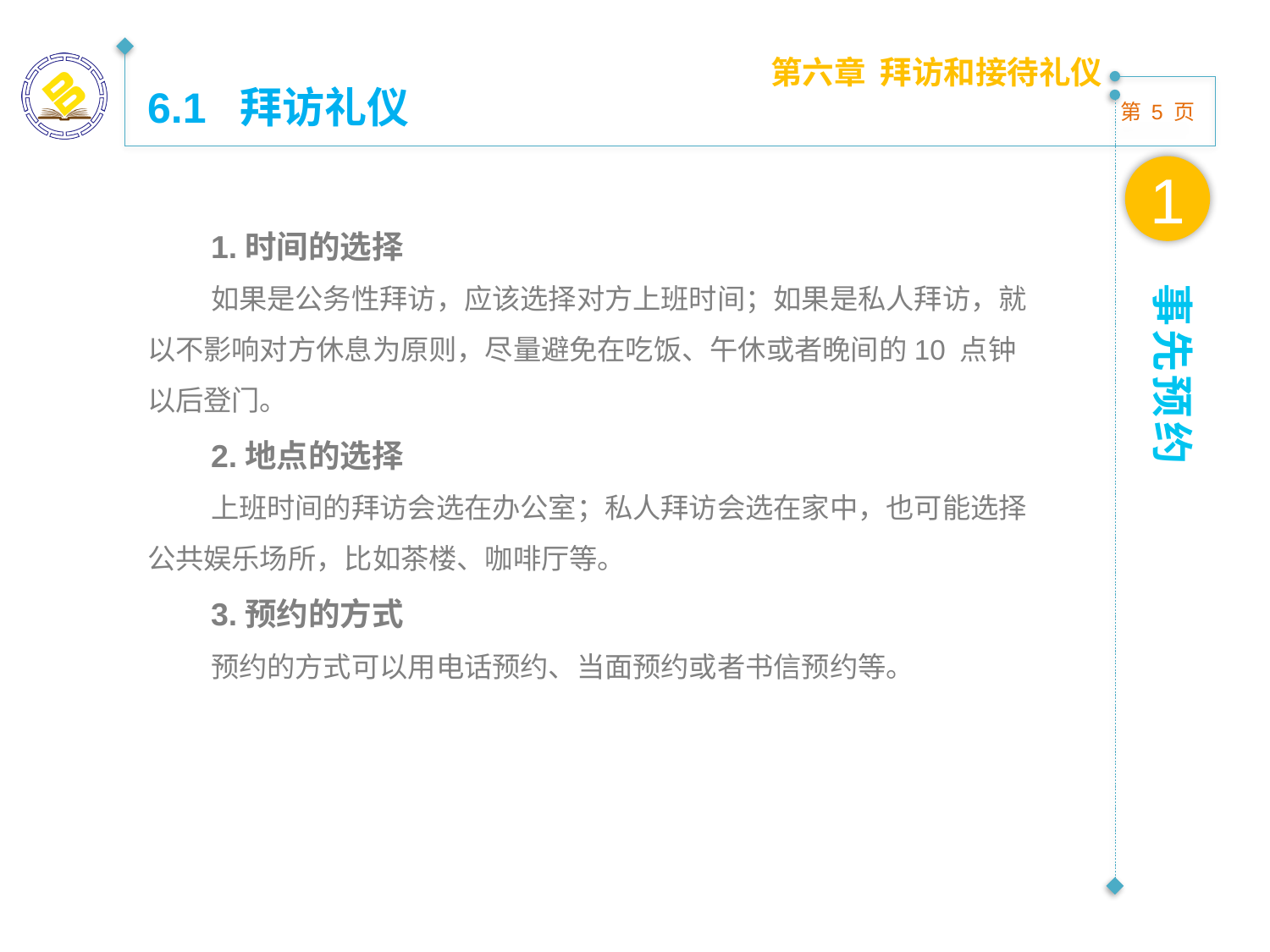

第六章  拜访和接待礼仪
6.1  拜访礼仪
1
1.时间的选择
如果是公务性拜访，应该选择对方上班时间；如果是私人拜访，就以不影响对方休息为原则，尽量避免在吃饭、午休或者晚间的10 点钟以后登门。
2.地点的选择
上班时间的拜访会选在办公室；私人拜访会选在家中，也可能选择公共娱乐场所，比如茶楼、咖啡厅等。
3.预约的方式
预约的方式可以用电话预约、当面预约或者书信预约等。
事先预约